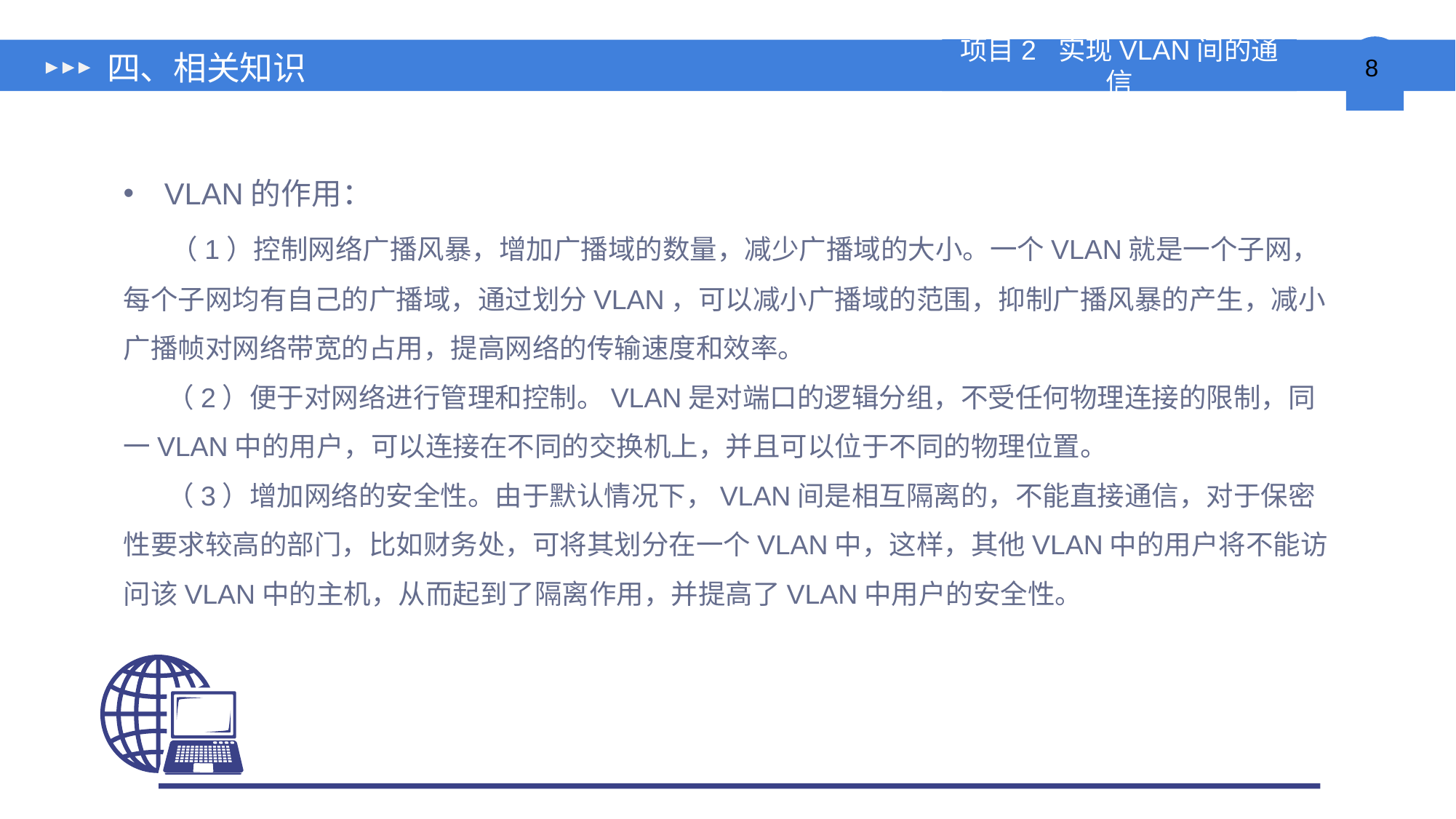

# 四、相关知识
VLAN的作用：
      （1）控制网络广播风暴，增加广播域的数量，减少广播域的大小。一个VLAN就是一个子网，每个子网均有自己的广播域，通过划分VLAN，可以减小广播域的范围，抑制广播风暴的产生，减小广播帧对网络带宽的占用，提高网络的传输速度和效率。
      （2）便于对网络进行管理和控制。VLAN是对端口的逻辑分组，不受任何物理连接的限制，同一VLAN中的用户，可以连接在不同的交换机上，并且可以位于不同的物理位置。
      （3）增加网络的安全性。由于默认情况下，VLAN间是相互隔离的，不能直接通信，对于保密性要求较高的部门，比如财务处，可将其划分在一个VLAN中，这样，其他VLAN中的用户将不能访问该VLAN中的主机，从而起到了隔离作用，并提高了VLAN中用户的安全性。